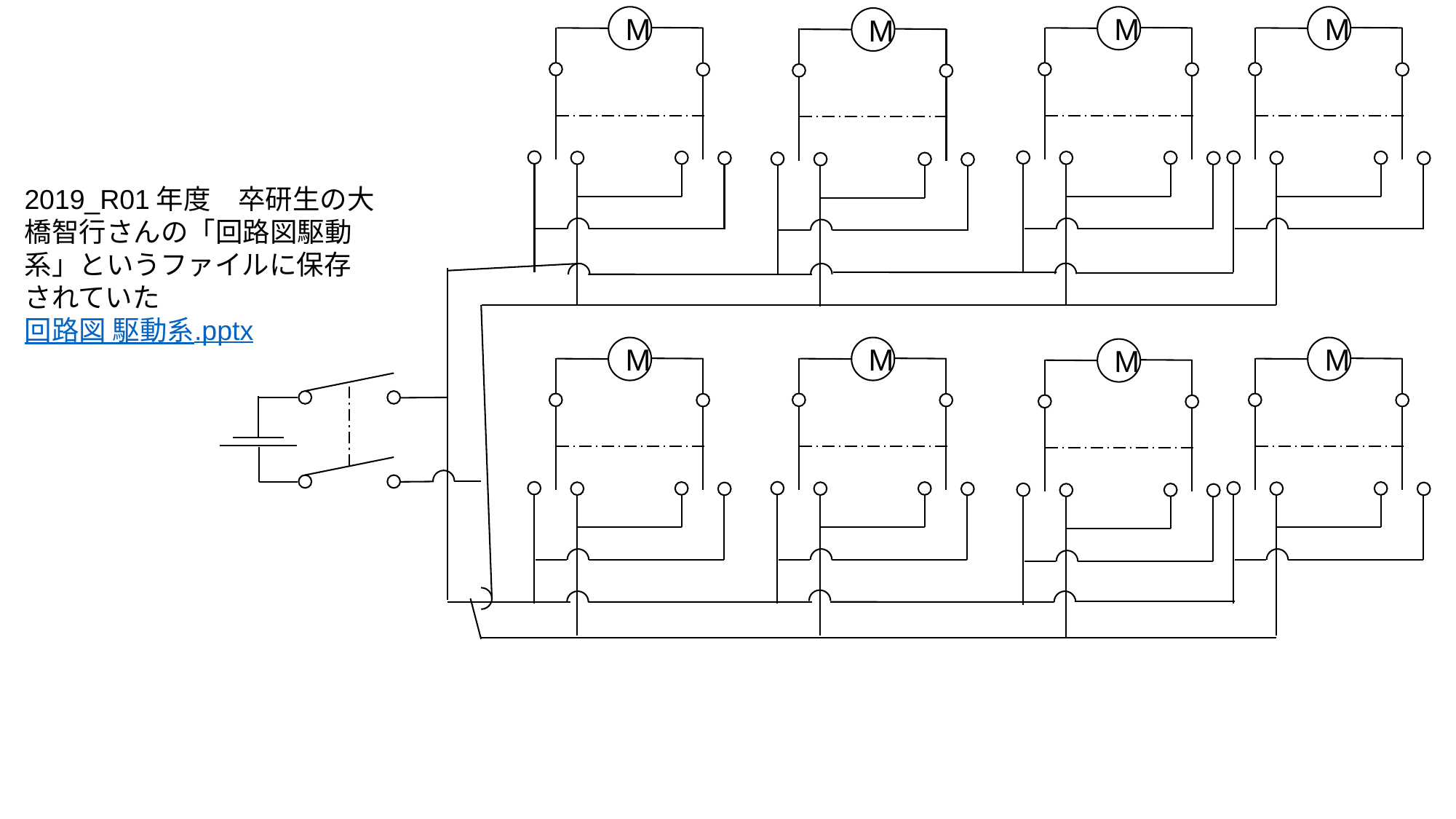

M

M

M

M

M

M

M

M

2019_R01年度　卒研生の大橋智行さんの「回路図駆動系」というファイルに保存されていた
回路図 駆動系.pptx